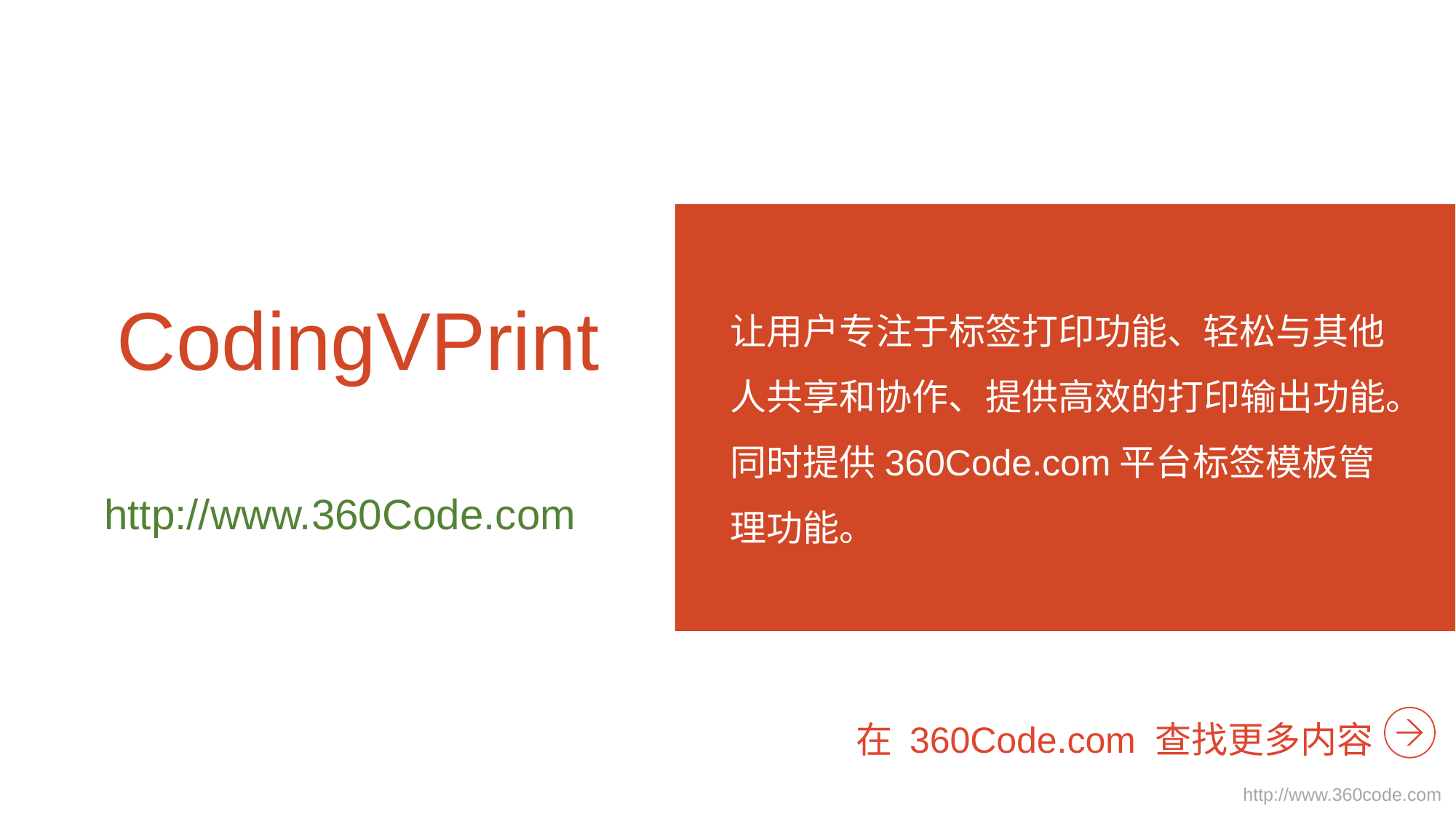

# CodingVPrint
让用户专注于标签打印功能、轻松与其他人共享和协作、提供高效的打印输出功能。同时提供360Code.com平台标签模板管理功能。
http://www.360Code.com
在 360Code.com 查找更多内容